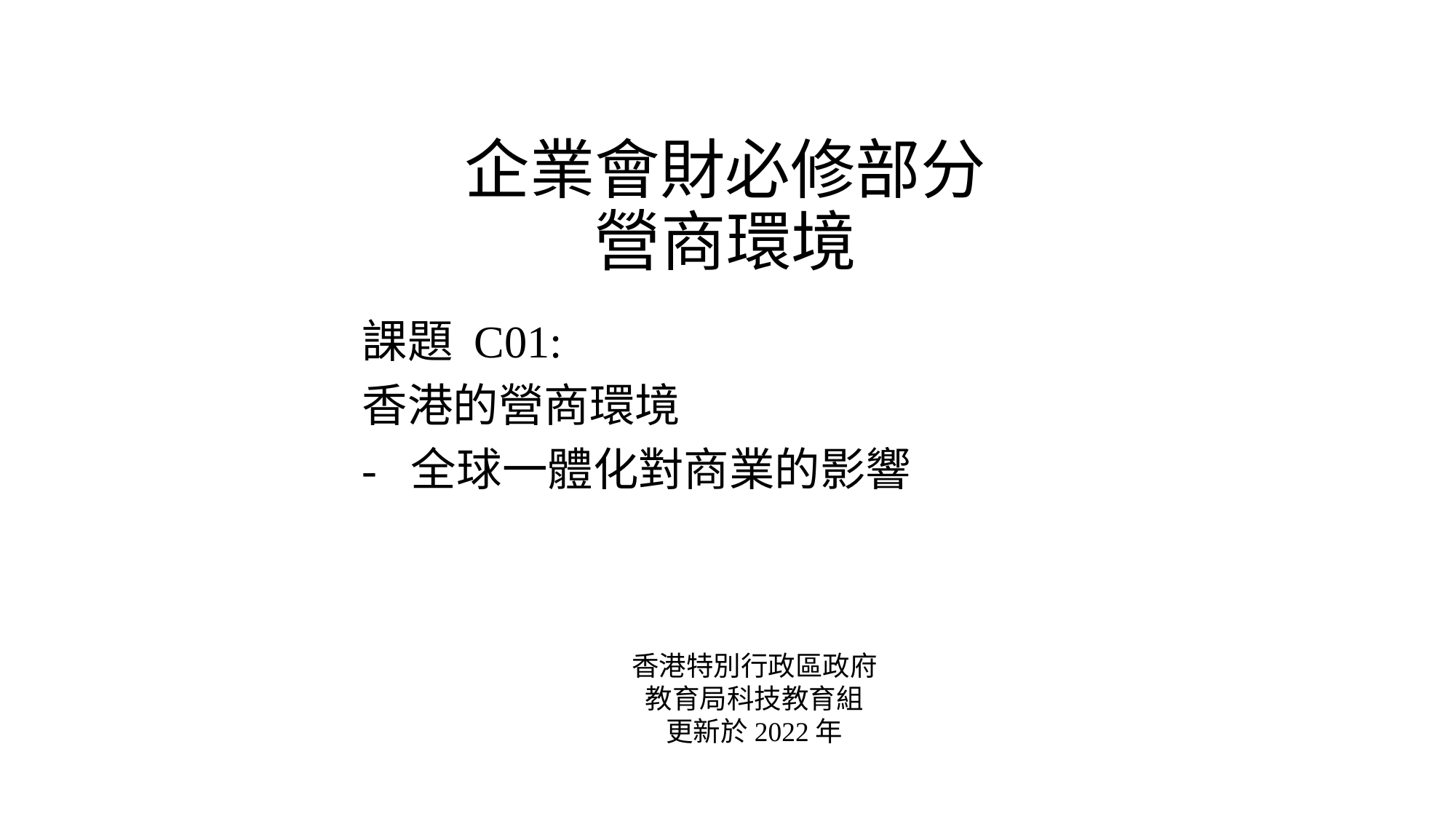

# 企業會財必修部分 營商環境
課題 C01:
香港的營商環境
-  全球一體化對商業的影響
香港特別行政區政府
教育局科技教育組
更新於2022年